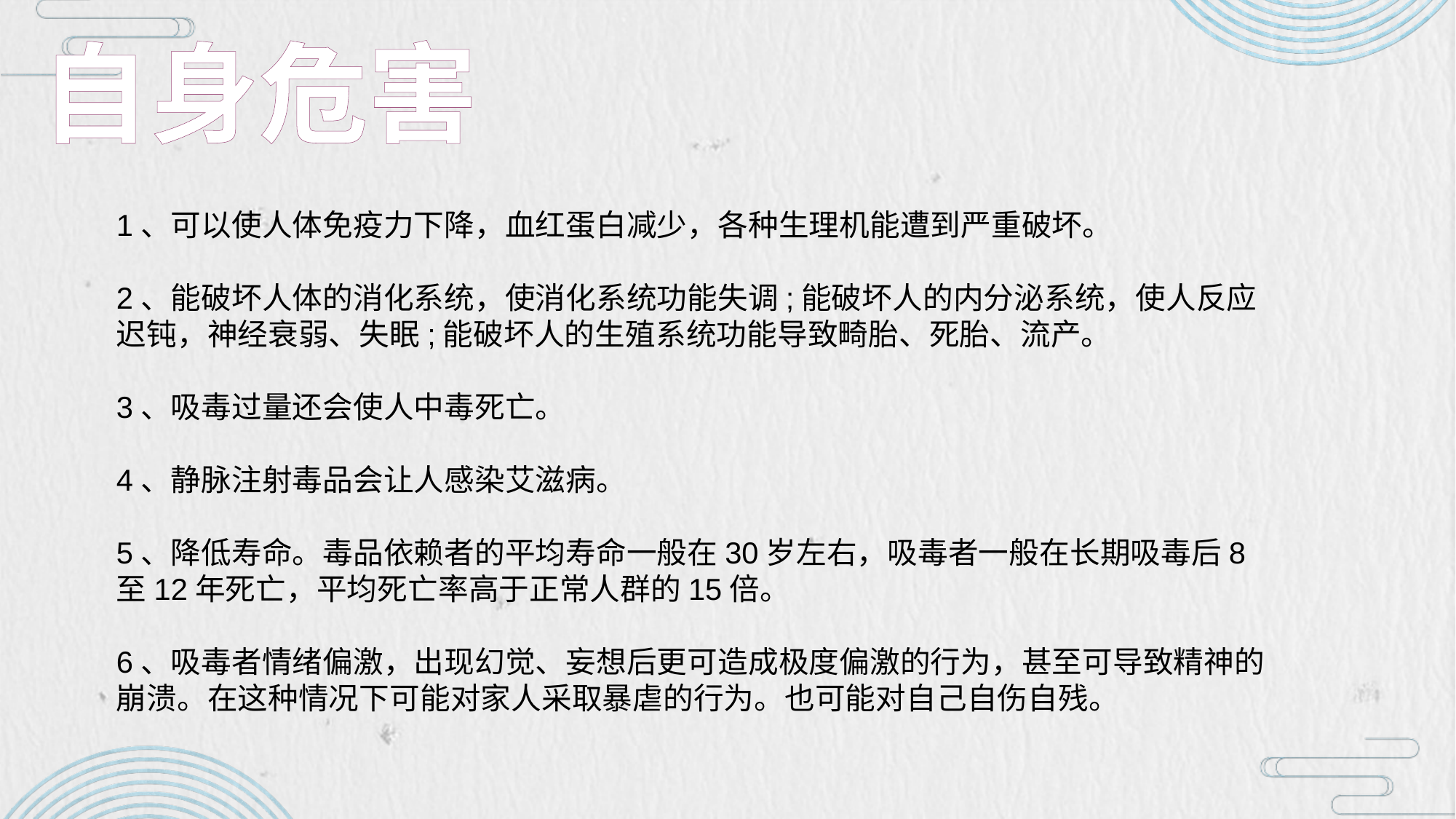

自身危害
1、可以使人体免疫力下降，血红蛋白减少，各种生理机能遭到严重破坏。

2、能破坏人体的消化系统，使消化系统功能失调;能破坏人的内分泌系统，使人反应迟钝，神经衰弱、失眠;能破坏人的生殖系统功能导致畸胎、死胎、流产。

3、吸毒过量还会使人中毒死亡。

4、静脉注射毒品会让人感染艾滋病。

5、降低寿命。毒品依赖者的平均寿命一般在30岁左右，吸毒者一般在长期吸毒后8至12年死亡，平均死亡率高于正常人群的15倍。

6、吸毒者情绪偏激，出现幻觉、妄想后更可造成极度偏激的行为，甚至可导致精神的崩溃。在这种情况下可能对家人采取暴虐的行为。也可能对自己自伤自残。